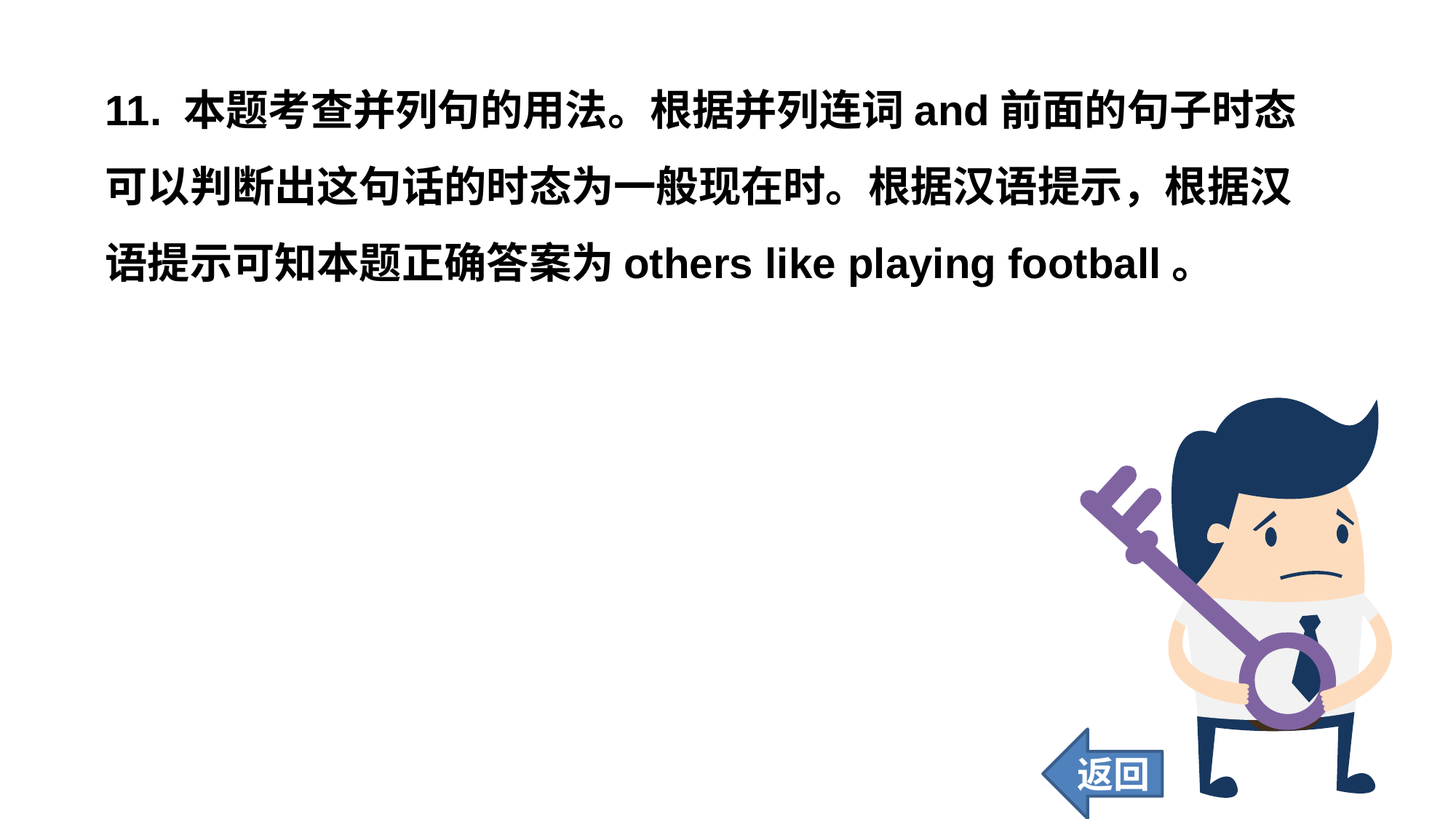

11. 本题考查并列句的用法。根据并列连词and前面的句子时态可以判断出这句话的时态为一般现在时。根据汉语提示，根据汉语提示可知本题正确答案为others like playing football。

返回
152